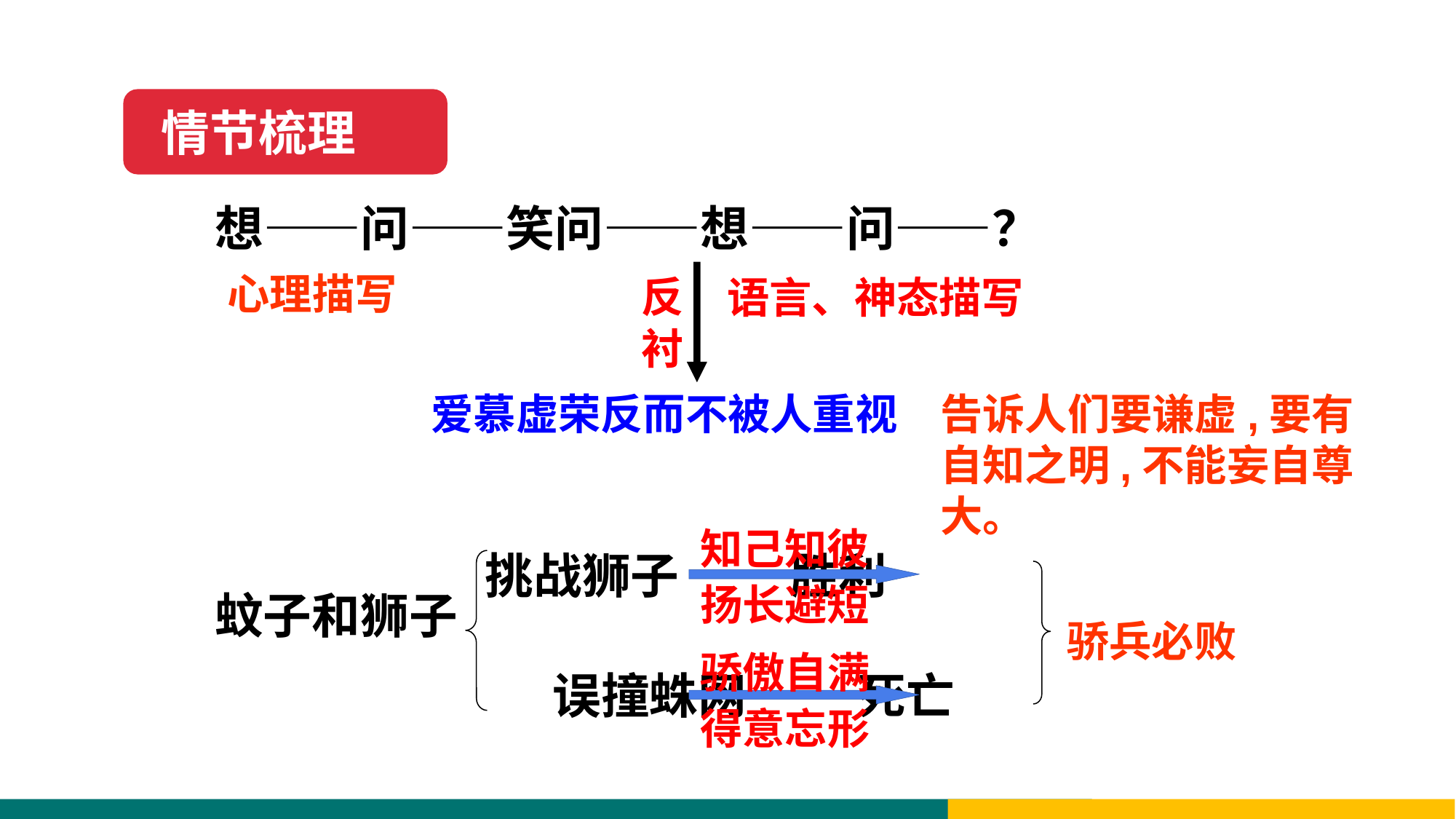

情节梳理
想——问——笑问——想——问——？

心理描写
反衬
语言、神态描写
告诉人们要谦虚,要有自知之明,不能妄自尊大。
爱慕虚荣反而不被人重视
知己知彼
扬长避短
挑战狮子          胜利

蚊子和狮子
骄兵必败
骄傲自满
得意忘形
误撞蛛网          死亡